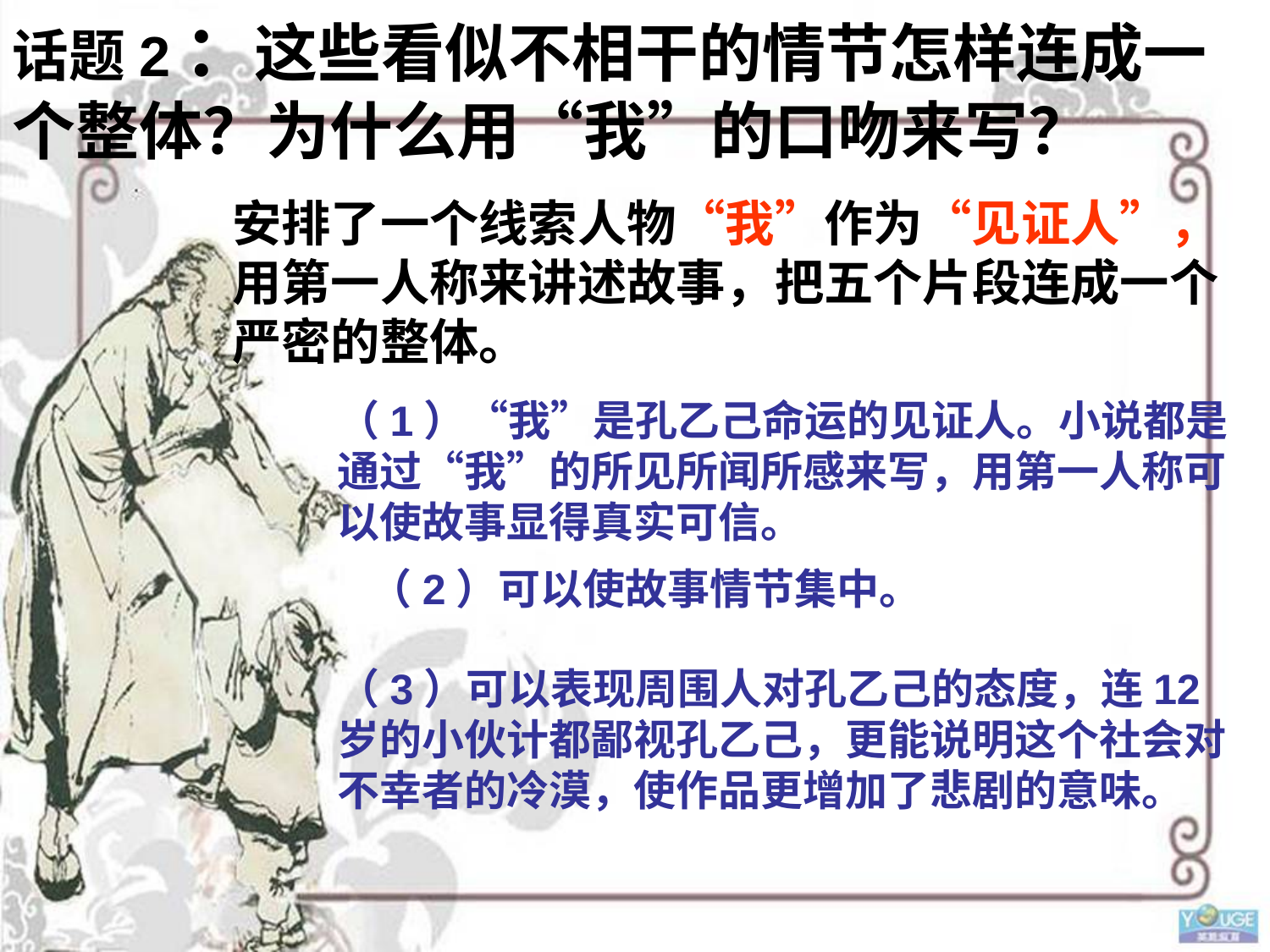

话题2：这些看似不相干的情节怎样连成一个整体？为什么用“我”的口吻来写？
安排了一个线索人物“我”作为“见证人”，用第一人称来讲述故事，把五个片段连成一个严密的整体。
（1）“我”是孔乙己命运的见证人。小说都是通过“我”的所见所闻所感来写，用第一人称可以使故事显得真实可信。
（2）可以使故事情节集中。
（3）可以表现周围人对孔乙己的态度，连12岁的小伙计都鄙视孔乙己，更能说明这个社会对不幸者的冷漠，使作品更增加了悲剧的意味。